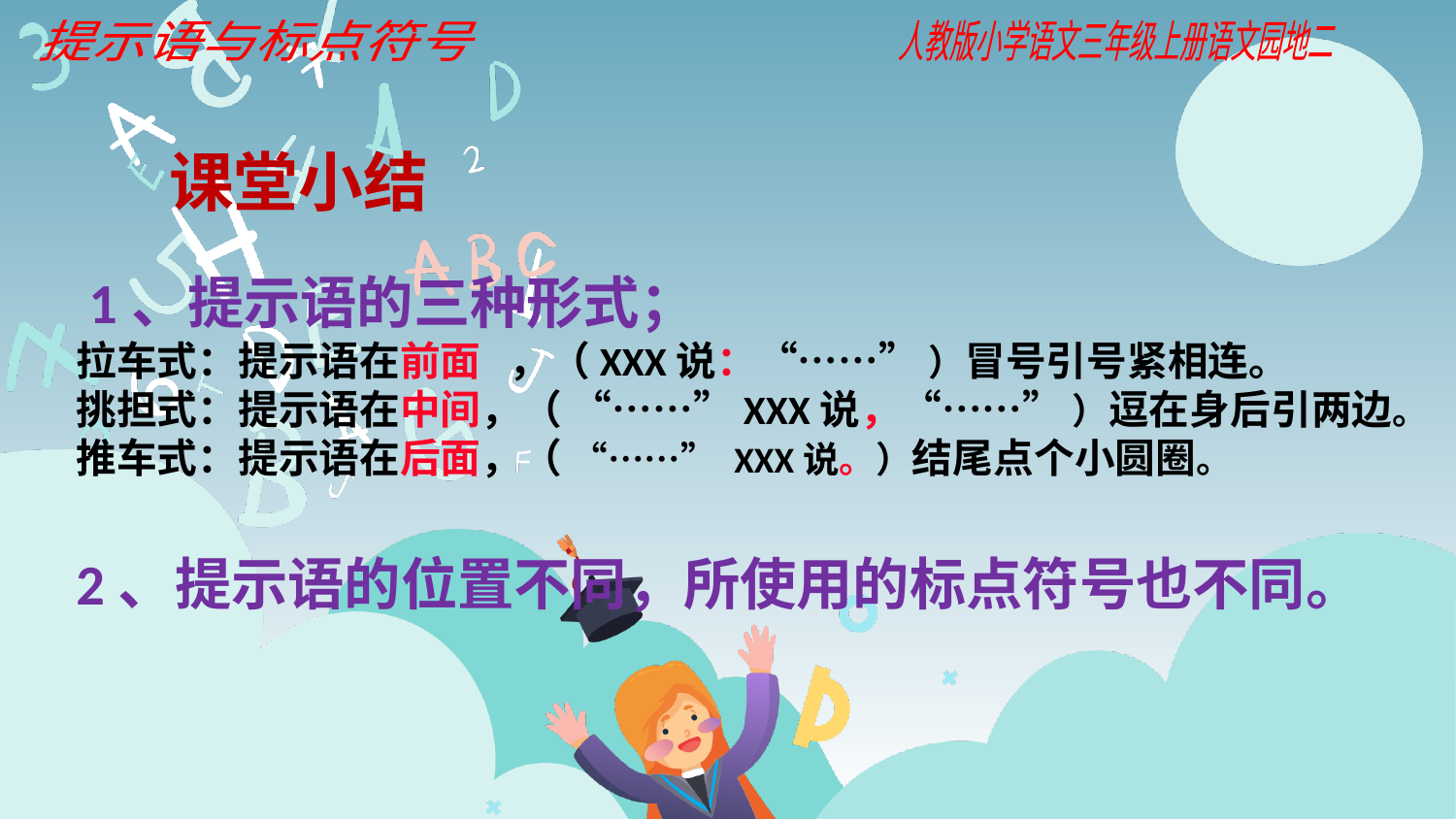

提示语与标点符号
人教版小学语文三年级上册语文园地二
课堂小结
 1、提示语的三种形式；
拉车式：提示语在前面   ，（XXX说：“……” ）冒号引号紧相连。
挑担式：提示语在中间，（ “……”XXX说，“……” ）逗在身后引两边。
推车式：提示语在后面，（ “……” XXX说。）结尾点个小圆圈。

2、提示语的位置不同，所使用的标点符号也不同。